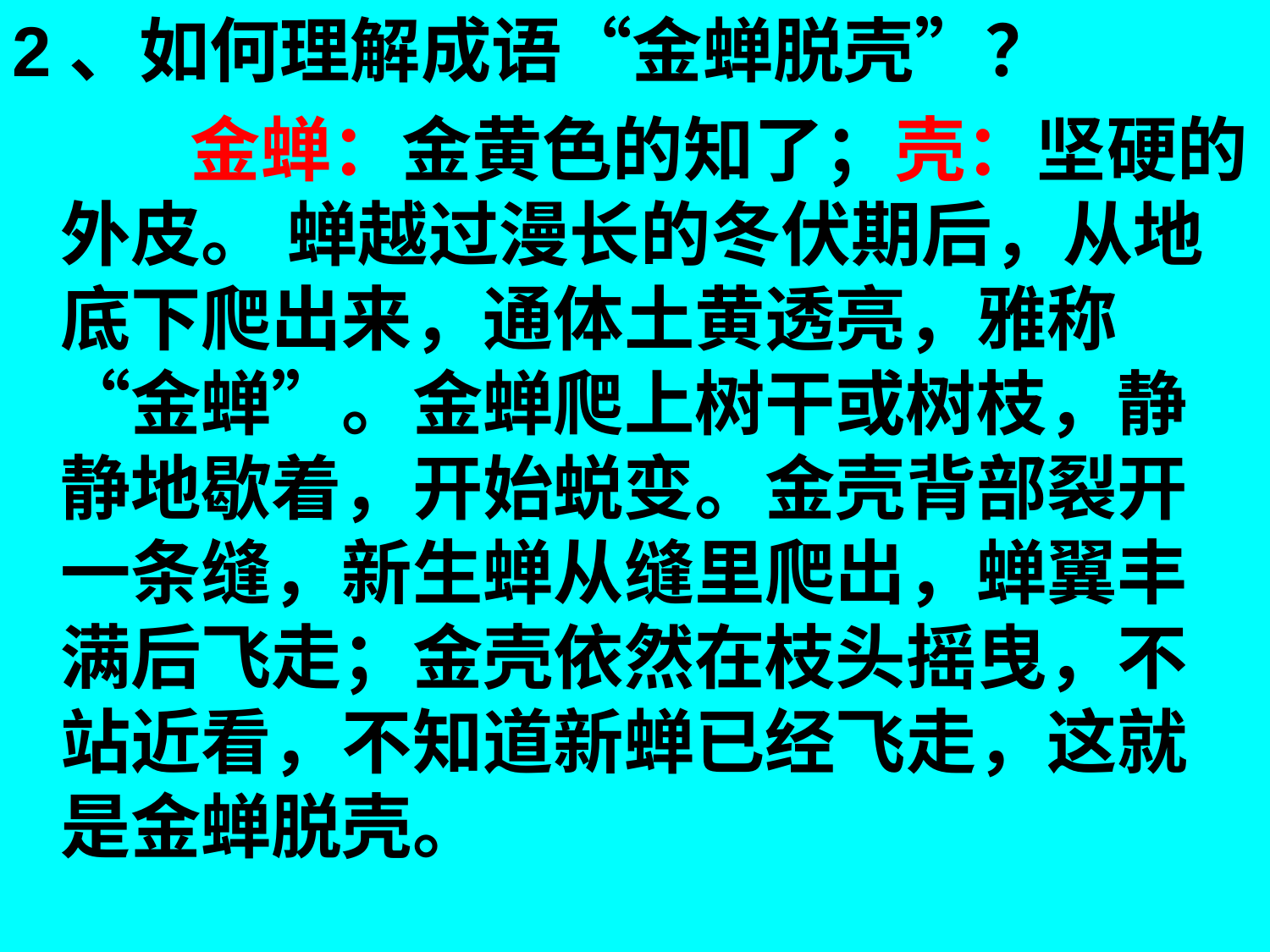

2、如何理解成语“金蝉脱壳”？
          金蝉：金黄色的知了；壳：坚硬的外皮。 蝉越过漫长的冬伏期后，从地底下爬出来，通体土黄透亮，雅称“金蝉”。金蝉爬上树干或树枝，静静地歇着，开始蜕变。金壳背部裂开一条缝，新生蝉从缝里爬出，蝉翼丰满后飞走；金壳依然在枝头摇曳，不站近看，不知道新蝉已经飞走，这就是金蝉脱壳。
#